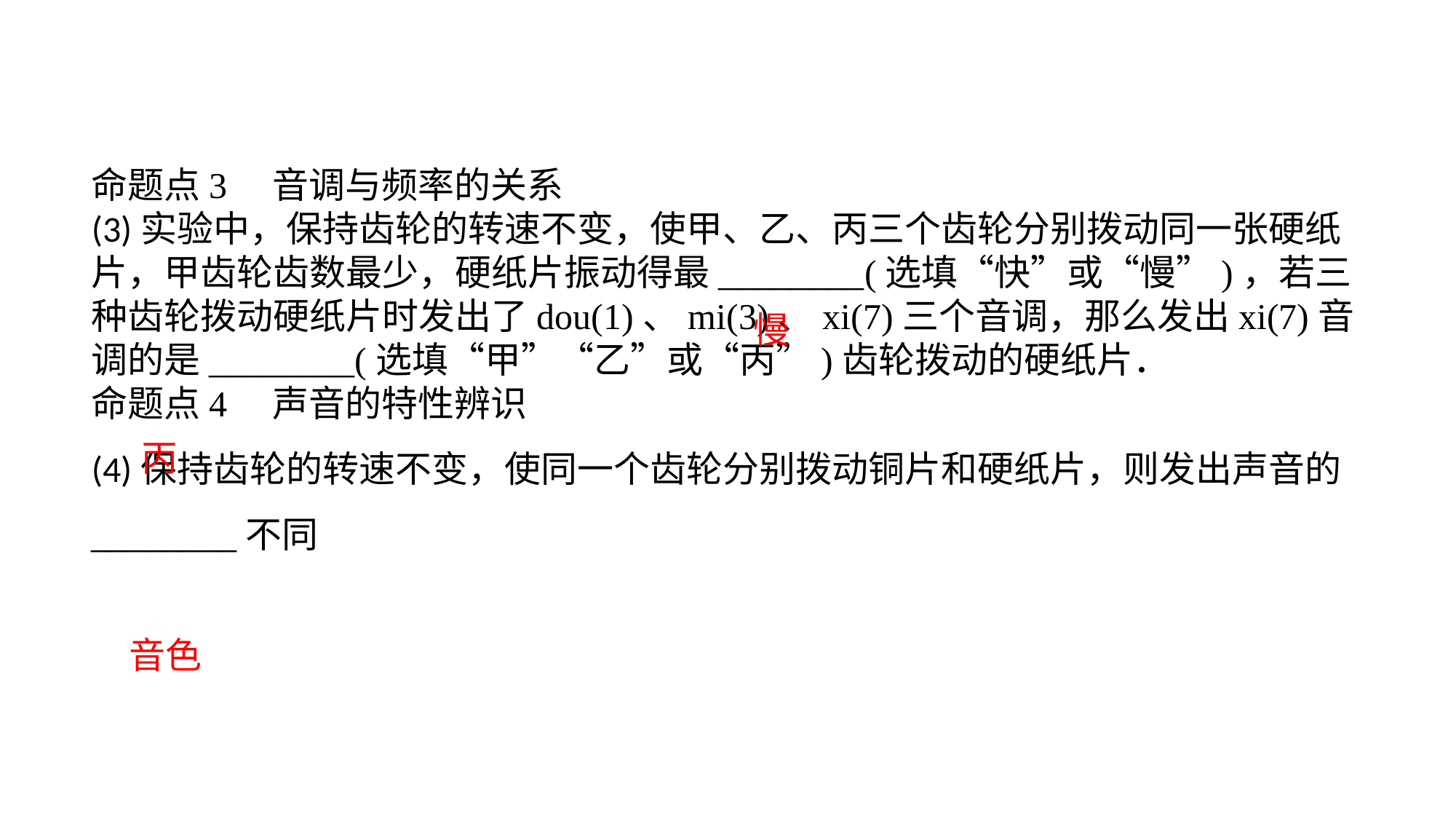

命题点3　音调与频率的关系(3)实验中，保持齿轮的转速不变，使甲、乙、丙三个齿轮分别拨动同一张硬纸片，甲齿轮齿数最少，硬纸片振动得最________(选填“快”或“慢”)，若三种齿轮拨动硬纸片时发出了dou(1)、mi(3)、xi(7)三个音调，那么发出xi(7)音调的是________(选填“甲”“乙”或“丙”)齿轮拨动的硬纸片．命题点4　声音的特性辨识(4)保持齿轮的转速不变，使同一个齿轮分别拨动铜片和硬纸片，则发出声音的________不同
慢
丙
音色